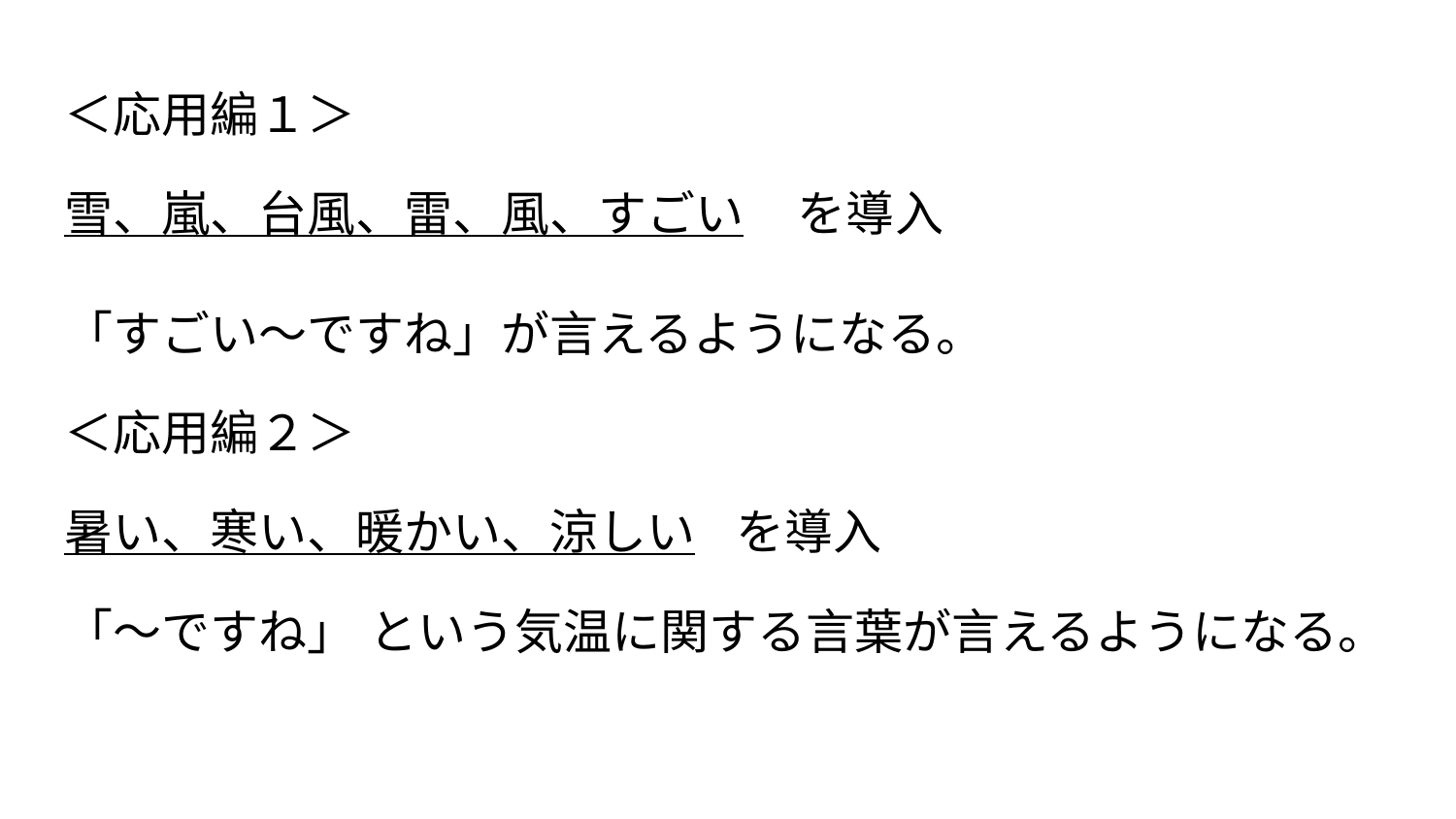

＜応用編１＞
雪、嵐、台風、雷、風、すごい    を導入
「すごい〜ですね」が言えるようになる。
＜応用編２＞
暑い、寒い、暖かい、涼しい   を導入
「〜ですね」 という気温に関する言葉が言えるようになる。